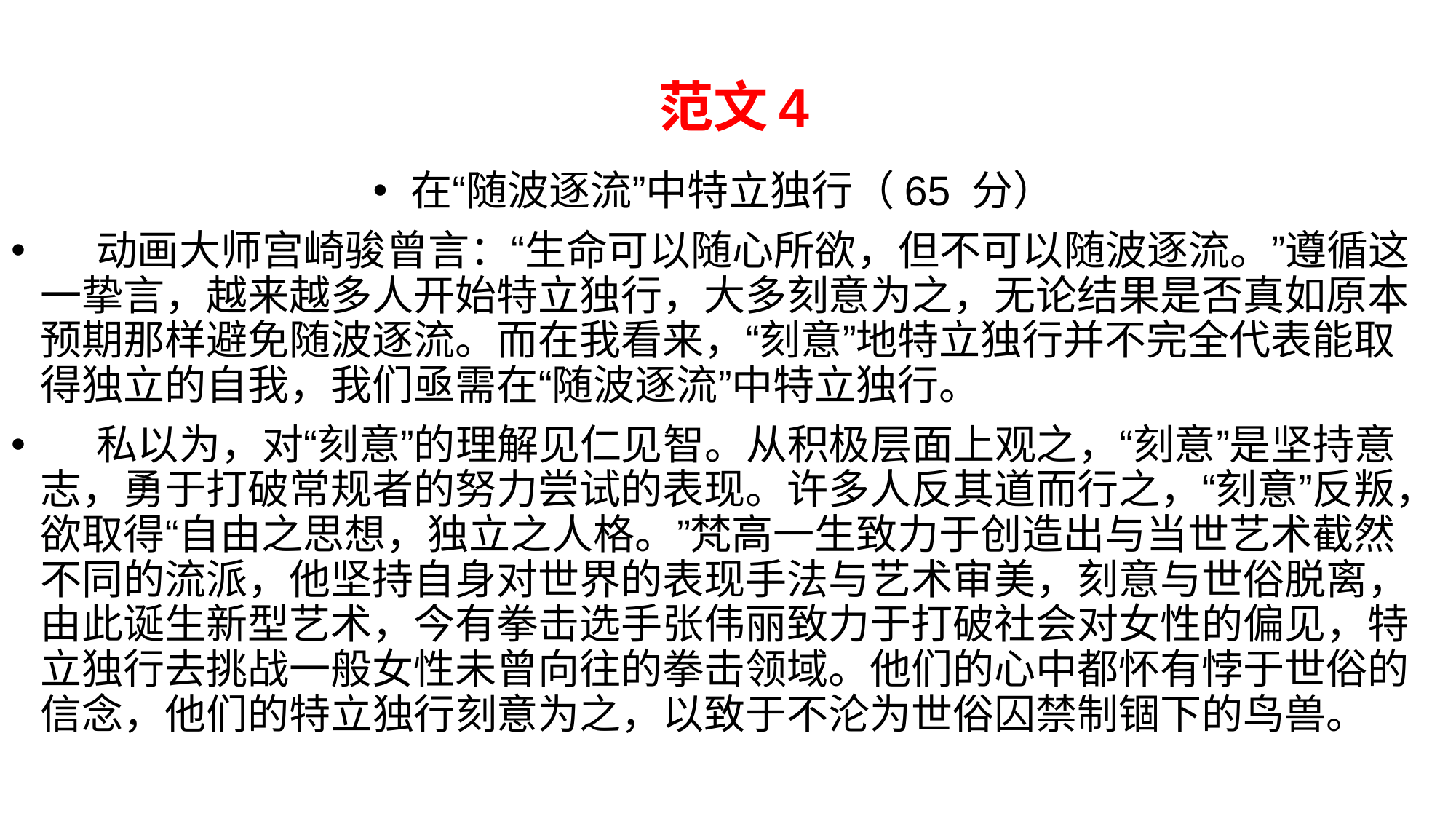

# 范文4
在“随波逐流”中特立独行（65 分）
    动画大师宫崎骏曾言：“生命可以随心所欲，但不可以随波逐流。”遵循这一挚言，越来越多人开始特立独行，大多刻意为之，无论结果是否真如原本预期那样避免随波逐流。而在我看来，“刻意”地特立独行并不完全代表能取得独立的自我，我们亟需在“随波逐流”中特立独行。
    私以为，对“刻意”的理解见仁见智。从积极层面上观之，“刻意”是坚持意志，勇于打破常规者的努力尝试的表现。许多人反其道而行之，“刻意”反叛，欲取得“自由之思想，独立之人格。”梵高一生致力于创造出与当世艺术截然不同的流派，他坚持自身对世界的表现手法与艺术审美，刻意与世俗脱离，由此诞生新型艺术，今有拳击选手张伟丽致力于打破社会对女性的偏见，特立独行去挑战一般女性未曾向往的拳击领域。他们的心中都怀有悖于世俗的信念，他们的特立独行刻意为之，以致于不沦为世俗囚禁制锢下的鸟兽。